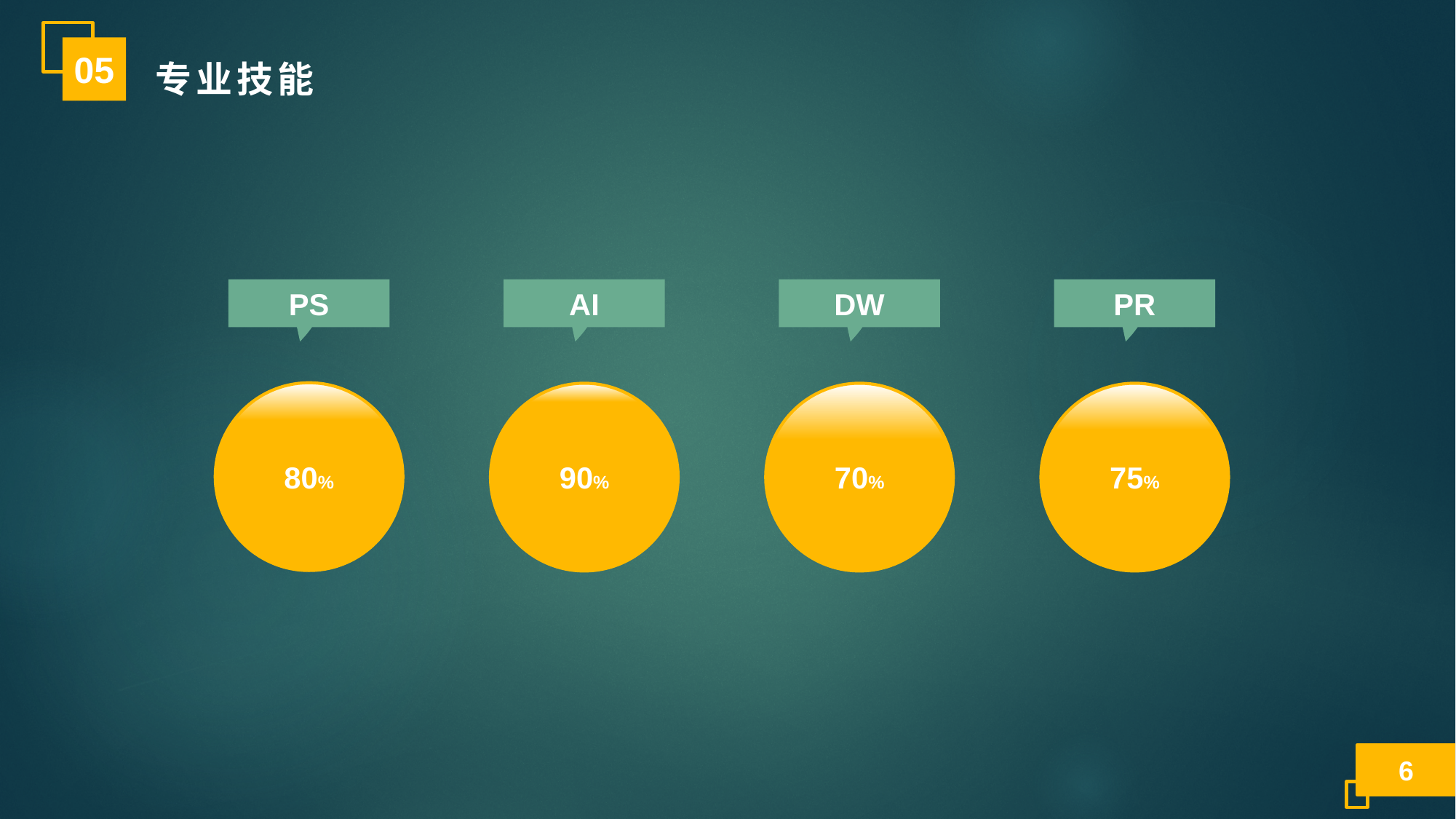

05
专业技能
PS

AI

90%
DW

70%
PR

75%

80%
6